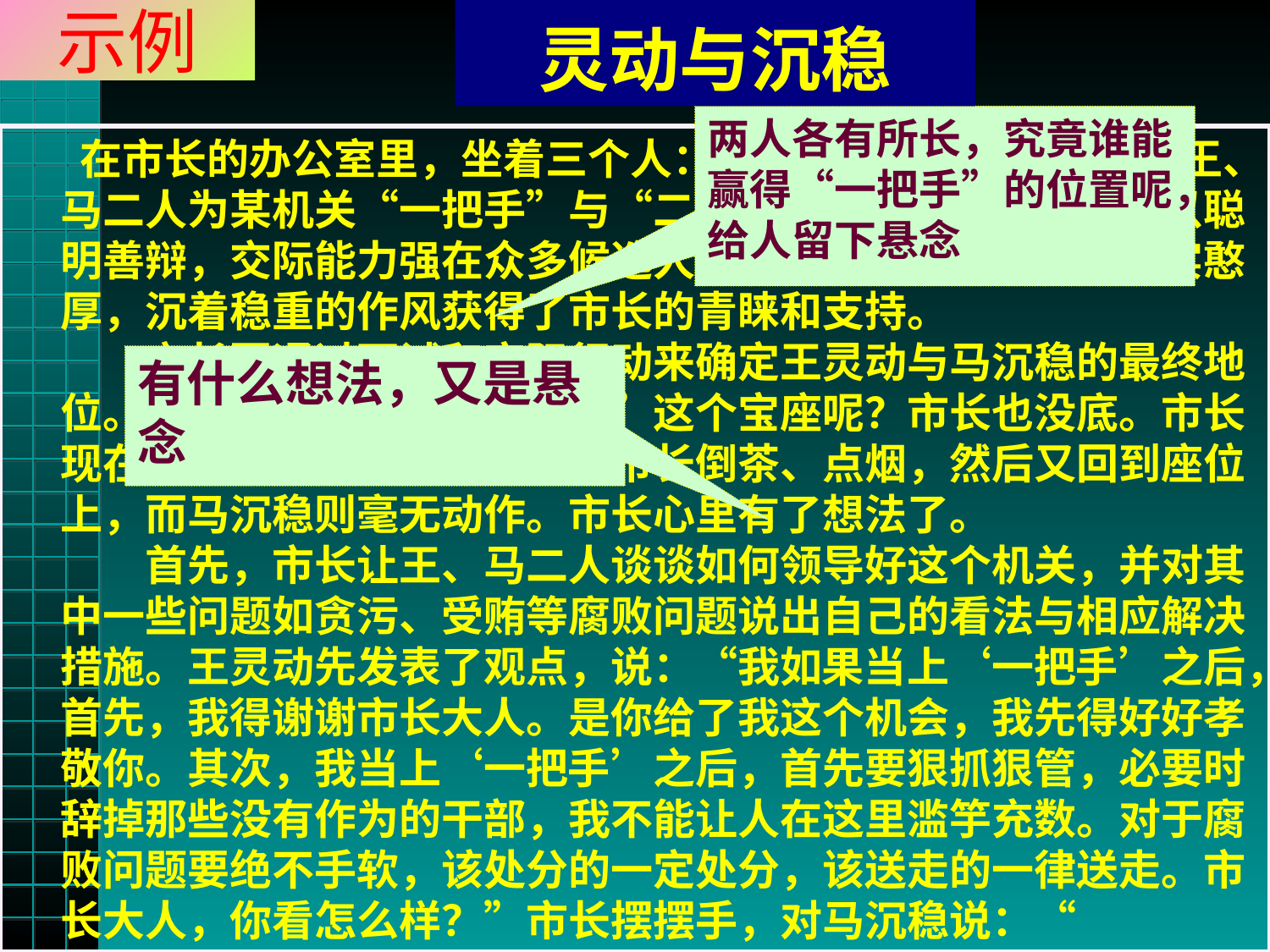

# 示例
灵动与沉稳
两人各有所长，究竟谁能赢得“一把手”的位置呢，给人留下悬念
      在市长的办公室里，坐着三个人：市长，王灵动与马沉稳。王、马二人为某机关“一把手”与“二把手”候选人。王灵动，以聪明善辩，交际能力强在众多候选人中脱颖而出。马沉稳因老实憨厚，沉着稳重的作风获得了市长的青睐和支持。
　　市长要通过面试和实际行动来确定王灵动与马沉稳的最终地位。谁最终能够赢得“一把手”这个宝座呢？市长也没底。市长现在进行面试。王灵动立刻给市长倒茶、点烟，然后又回到座位上，而马沉稳则毫无动作。市长心里有了想法了。
　　首先，市长让王、马二人谈谈如何领导好这个机关，并对其中一些问题如贪污、受贿等腐败问题说出自己的看法与相应解决措施。王灵动先发表了观点，说：“我如果当上‘一把手’之后，首先，我得谢谢市长大人。是你给了我这个机会，我先得好好孝敬你。其次，我当上‘一把手’之后，首先要狠抓狠管，必要时辞掉那些没有作为的干部，我不能让人在这里滥竽充数。对于腐败问题要绝不手软，该处分的一定处分，该送走的一律送走。市长大人，你看怎么样？”市长摆摆手，对马沉稳说：“
有什么想法，又是悬念